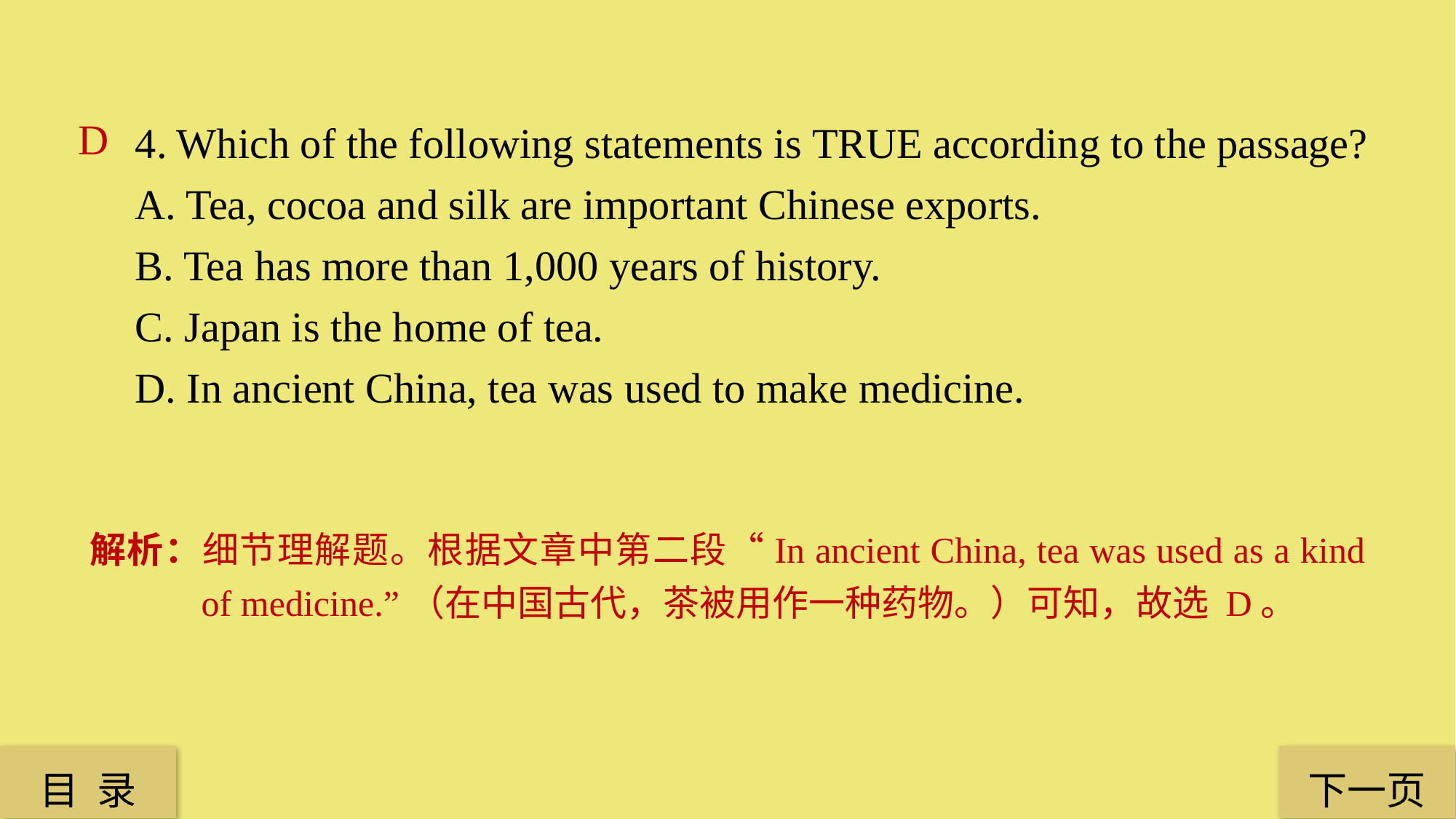

4. Which of the following statements is TRUE according to the passage?
A. Tea, cocoa and silk are important Chinese exports.
B. Tea has more than 1,000 years of history.
C. Japan is the home of tea.
D. In ancient China, tea was used to make medicine.
D
解析：细节理解题。根据文章中第二段“In ancient China, tea was used as a kind of medicine.”（在中国古代，茶被用作一种药物。）可知，故选 D。